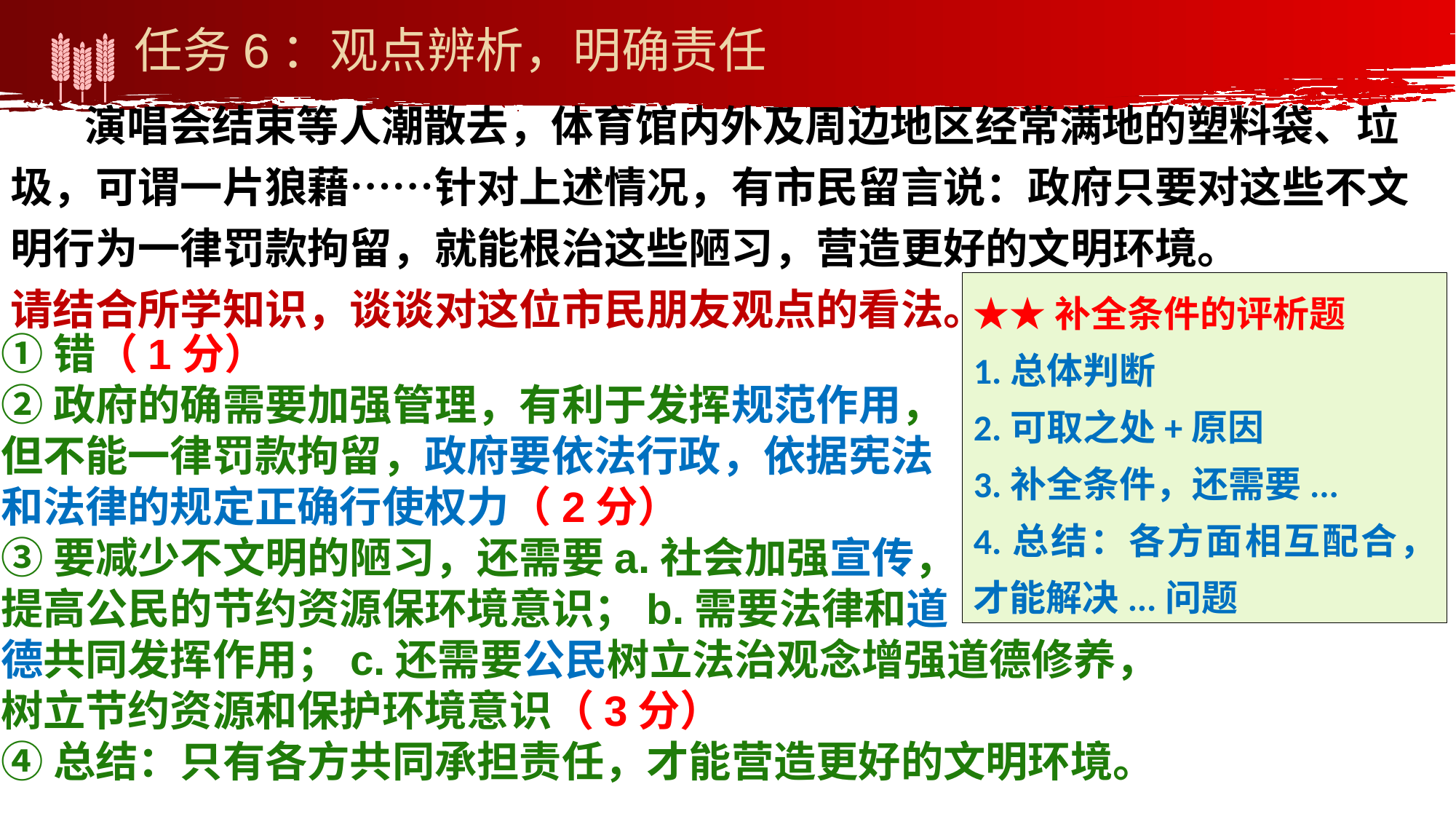

任务6：观点辨析，明确责任
        演唱会结束等人潮散去，体育馆内外及周边地区经常满地的塑料袋、垃圾，可谓一片狼藉……针对上述情况，有市民留言说：政府只要对这些不文明行为一律罚款拘留，就能根治这些陋习，营造更好的文明环境。
请结合所学知识，谈谈对这位市民朋友观点的看法。（6分）
★★补全条件的评析题
1.总体判断
2.可取之处+原因
3.补全条件，还需要...
4.总结：各方面相互配合，才能解决...问题
①错（1分）
②政府的确需要加强管理，有利于发挥规范作用，
但不能一律罚款拘留，政府要依法行政，依据宪法
和法律的规定正确行使权力（2分）
③要减少不文明的陋习，还需要a.社会加强宣传，
提高公民的节约资源保环境意识；b.需要法律和道
德共同发挥作用；c.还需要公民树立法治观念增强道德修养，树立节约资源和保护环境意识（3分）
④总结：只有各方共同承担责任，才能营造更好的文明环境。